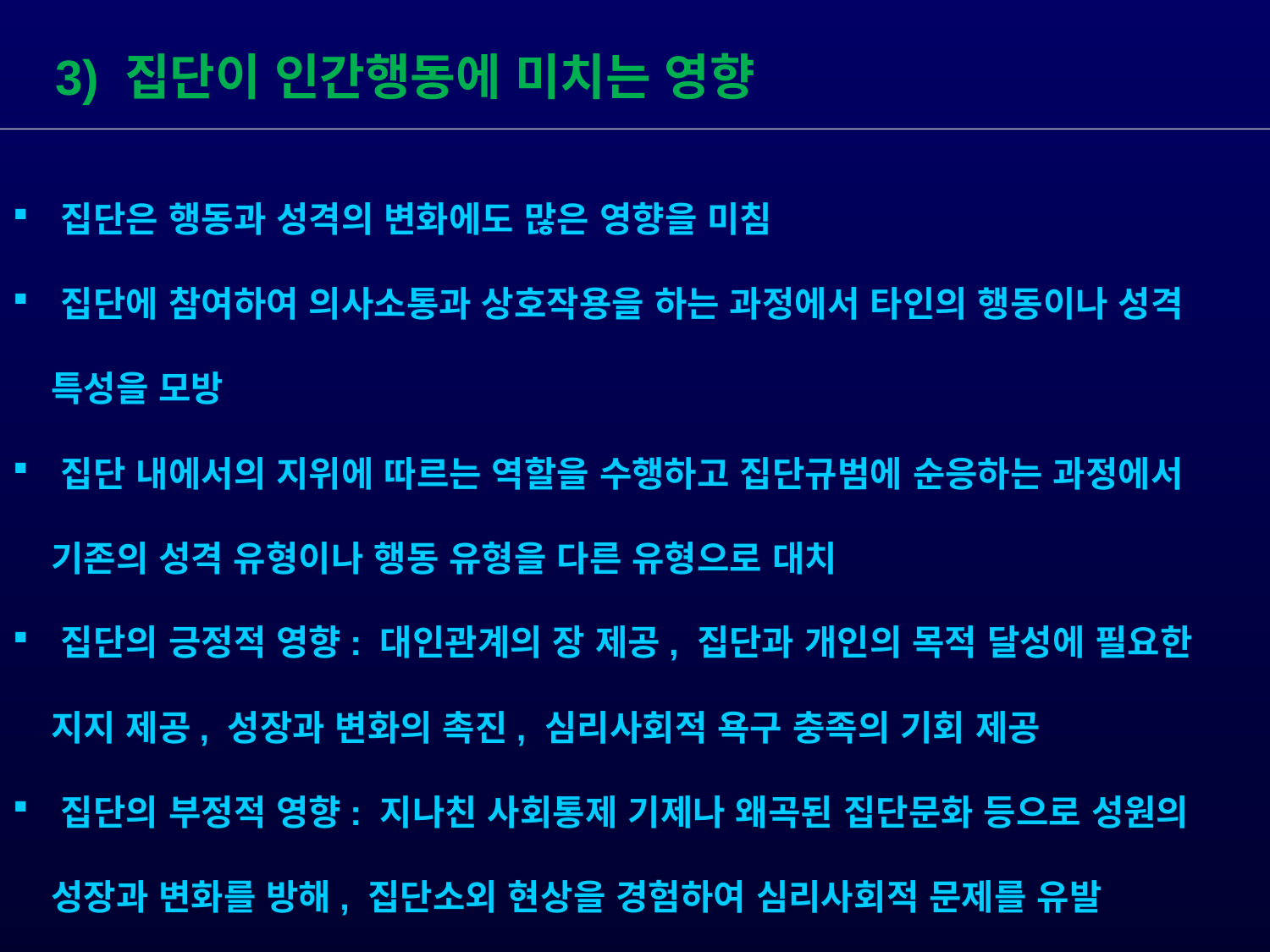

3) 집단이 인간행동에 미치는 영향

 집단은 행동과 성격의 변화에도 많은 영향을 미침
 집단에 참여하여 의사소통과 상호작용을 하는 과정에서 타인의 행동이나 성격
   특성을 모방
 집단 내에서의 지위에 따르는 역할을 수행하고 집단규범에 순응하는 과정에서
   기존의 성격 유형이나 행동 유형을 다른 유형으로 대치
 집단의 긍정적 영향: 대인관계의 장 제공, 집단과 개인의 목적 달성에 필요한
   지지 제공, 성장과 변화의 촉진, 심리사회적 욕구 충족의 기회 제공
 집단의 부정적 영향: 지나친 사회통제 기제나 왜곡된 집단문화 등으로 성원의
   성장과 변화를 방해, 집단소외 현상을 경험하여 심리사회적 문제를 유발